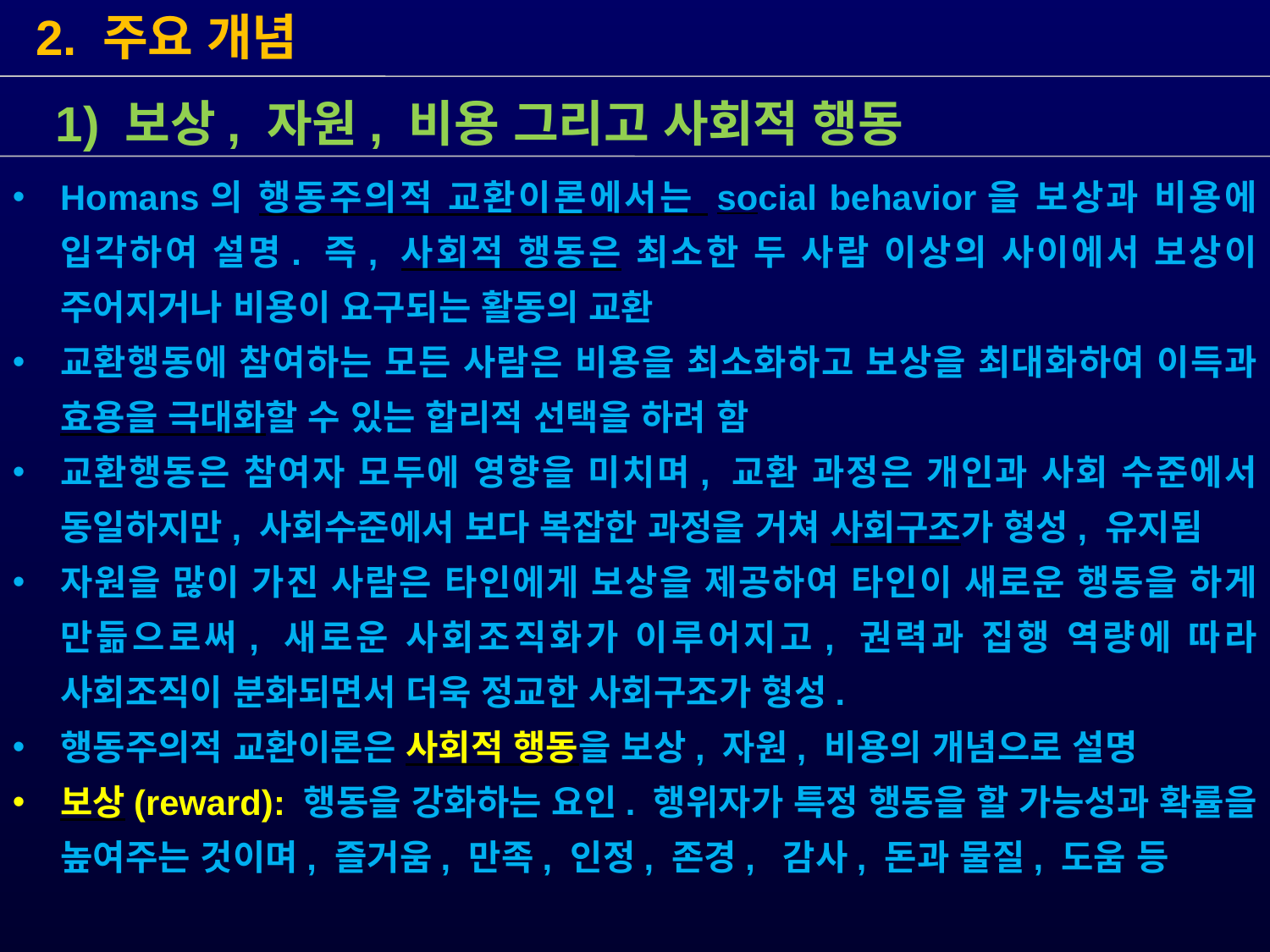

2. 주요 개념

  1) 보상, 자원, 비용 그리고 사회적 행동

Homans의 행동주의적 교환이론에서는 social behavior을 보상과 비용에 입각하여 설명. 즉, 사회적 행동은 최소한 두 사람 이상의 사이에서 보상이 주어지거나 비용이 요구되는 활동의 교환
교환행동에 참여하는 모든 사람은 비용을 최소화하고 보상을 최대화하여 이득과 효용을 극대화할 수 있는 합리적 선택을 하려 함
교환행동은 참여자 모두에 영향을 미치며, 교환 과정은 개인과 사회 수준에서 동일하지만, 사회수준에서 보다 복잡한 과정을 거쳐 사회구조가 형성, 유지됨
자원을 많이 가진 사람은 타인에게 보상을 제공하여 타인이 새로운 행동을 하게 만듦으로써, 새로운 사회조직화가 이루어지고, 권력과 집행 역량에 따라 사회조직이 분화되면서 더욱 정교한 사회구조가 형성.
행동주의적 교환이론은 사회적 행동을 보상, 자원, 비용의 개념으로 설명
보상(reward): 행동을 강화하는 요인. 행위자가 특정 행동을 할 가능성과 확률을 높여주는 것이며, 즐거움, 만족, 인정, 존경,  감사, 돈과 물질, 도움 등